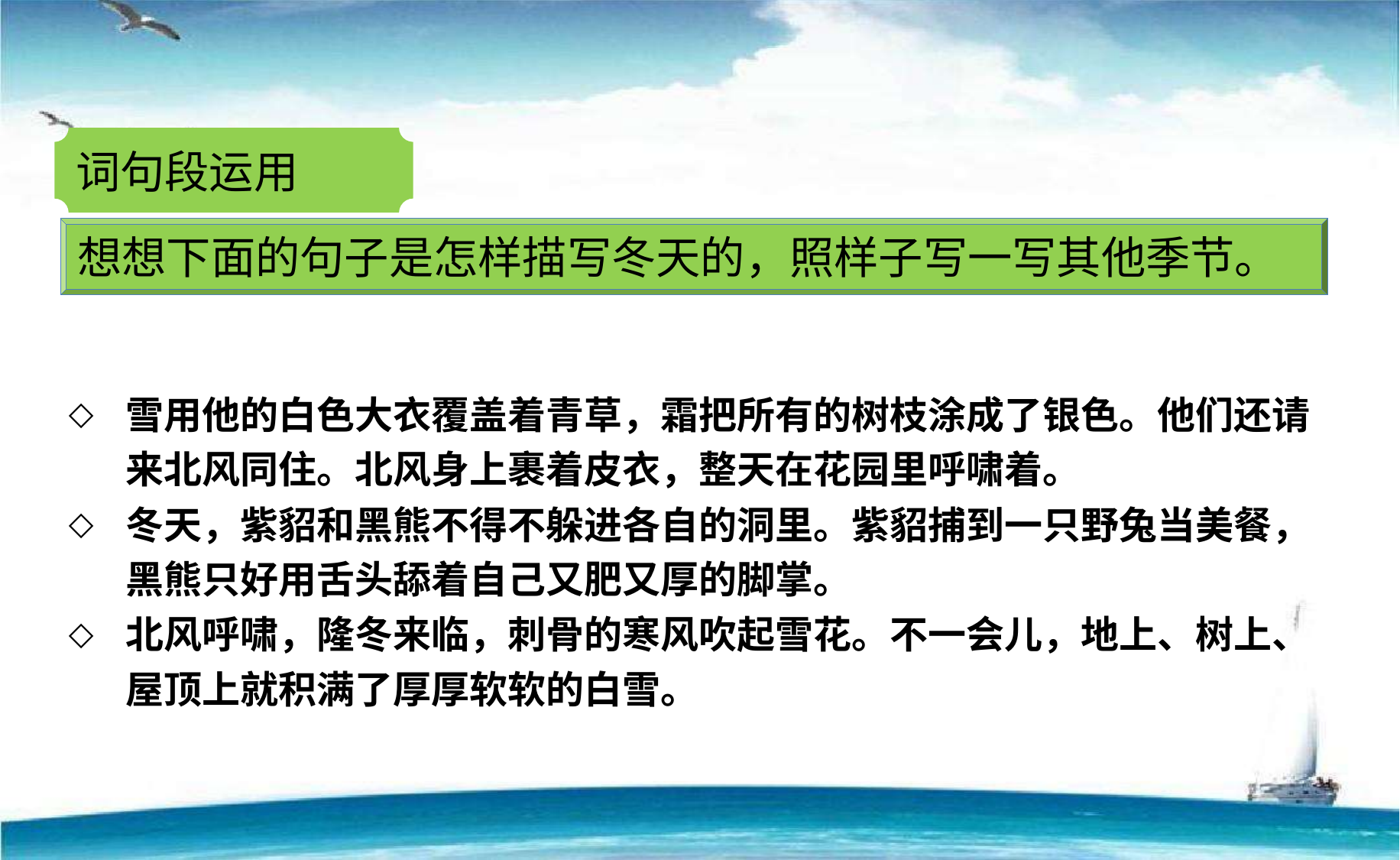

词句段运用

想想下面的句子是怎样描写冬天的，照样子写一写其他季节。
雪用他的白色大衣覆盖着青草，霜把所有的树枝涂成了银色。他们还请来北风同住。北风身上裹着皮衣，整天在花园里呼啸着。
冬天，紫貂和黑熊不得不躲进各自的洞里。紫貂捕到一只野兔当美餐，黑熊只好用舌头舔着自己又肥又厚的脚掌。
北风呼啸，隆冬来临，刺骨的寒风吹起雪花。不一会儿，地上、树上、屋顶上就积满了厚厚软软的白雪。